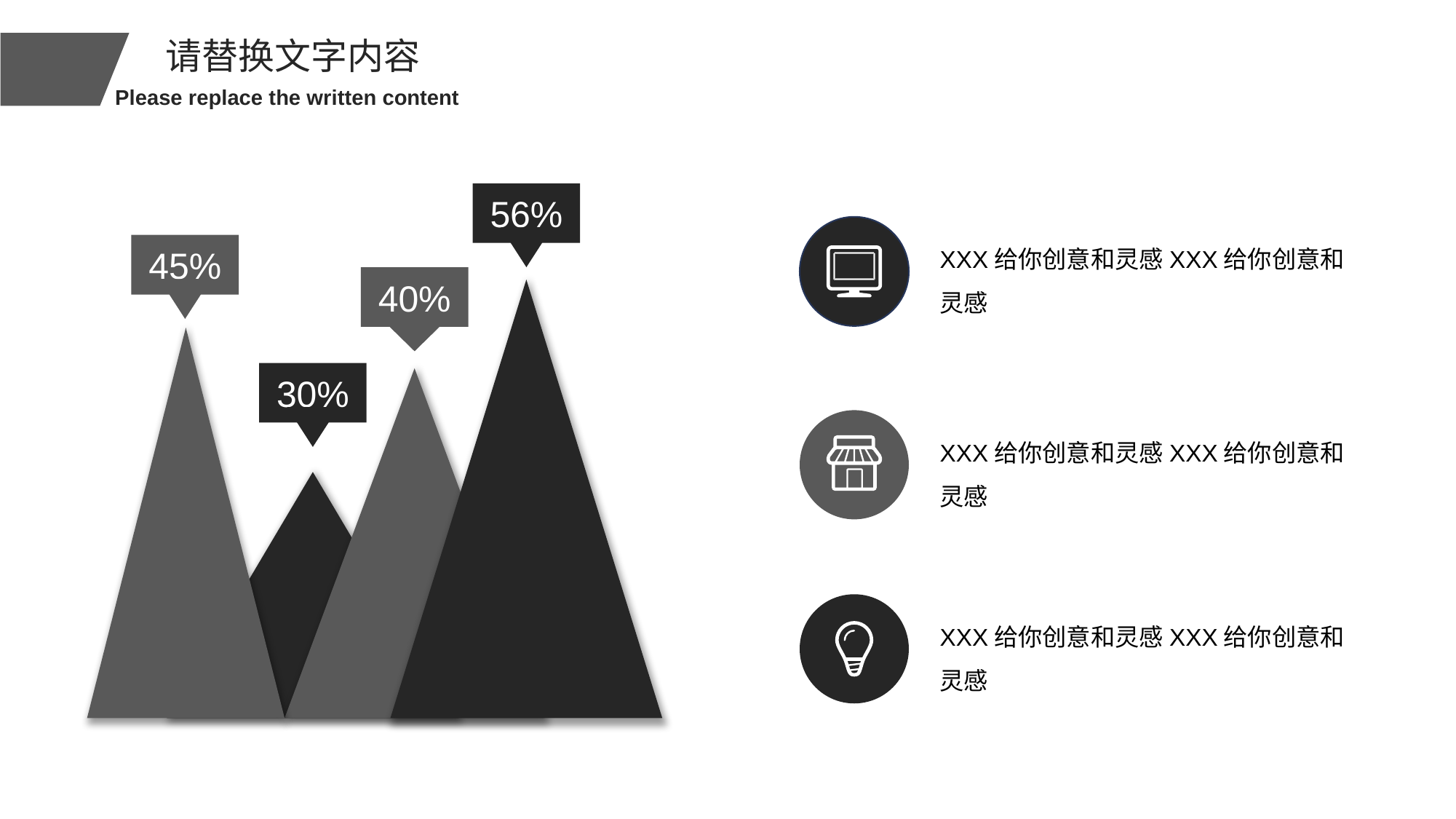

请替换文字内容

Please replace the written content
56%

XXX给你创意和灵感XXX给你创意和灵感
45%

40%

30%

XXX给你创意和灵感XXX给你创意和灵感

XXX给你创意和灵感XXX给你创意和灵感